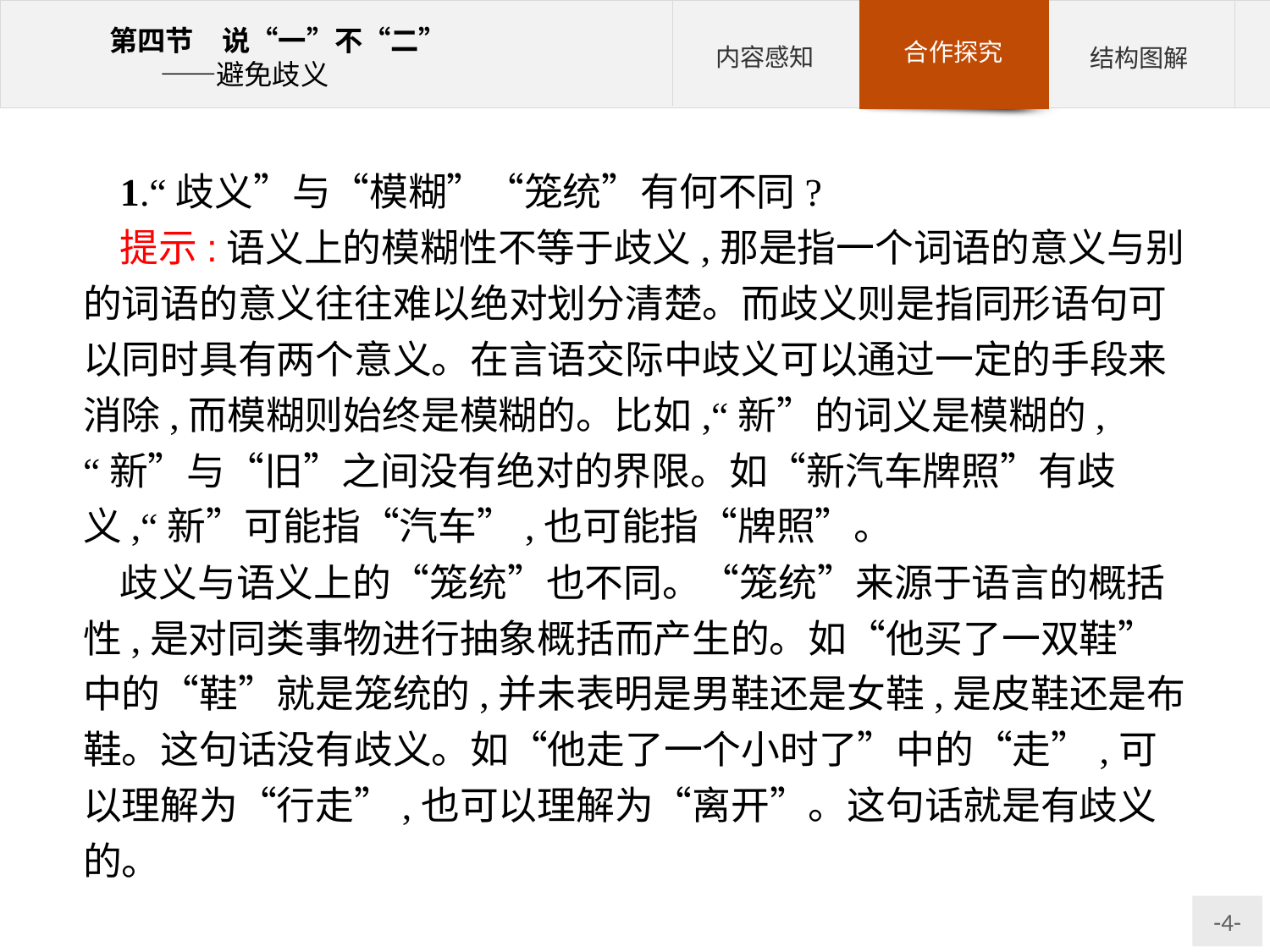

1.“歧义”与“模糊”“笼统”有何不同?
提示:语义上的模糊性不等于歧义,那是指一个词语的意义与别的词语的意义往往难以绝对划分清楚。而歧义则是指同形语句可以同时具有两个意义。在言语交际中歧义可以通过一定的手段来消除,而模糊则始终是模糊的。比如,“新”的词义是模糊的,“新”与“旧”之间没有绝对的界限。如“新汽车牌照”有歧义,“新”可能指“汽车”,也可能指“牌照”。
歧义与语义上的“笼统”也不同。“笼统”来源于语言的概括性,是对同类事物进行抽象概括而产生的。如“他买了一双鞋”中的“鞋”就是笼统的,并未表明是男鞋还是女鞋,是皮鞋还是布鞋。这句话没有歧义。如“他走了一个小时了”中的“走”,可以理解为“行走”,也可以理解为“离开”。这句话就是有歧义的。